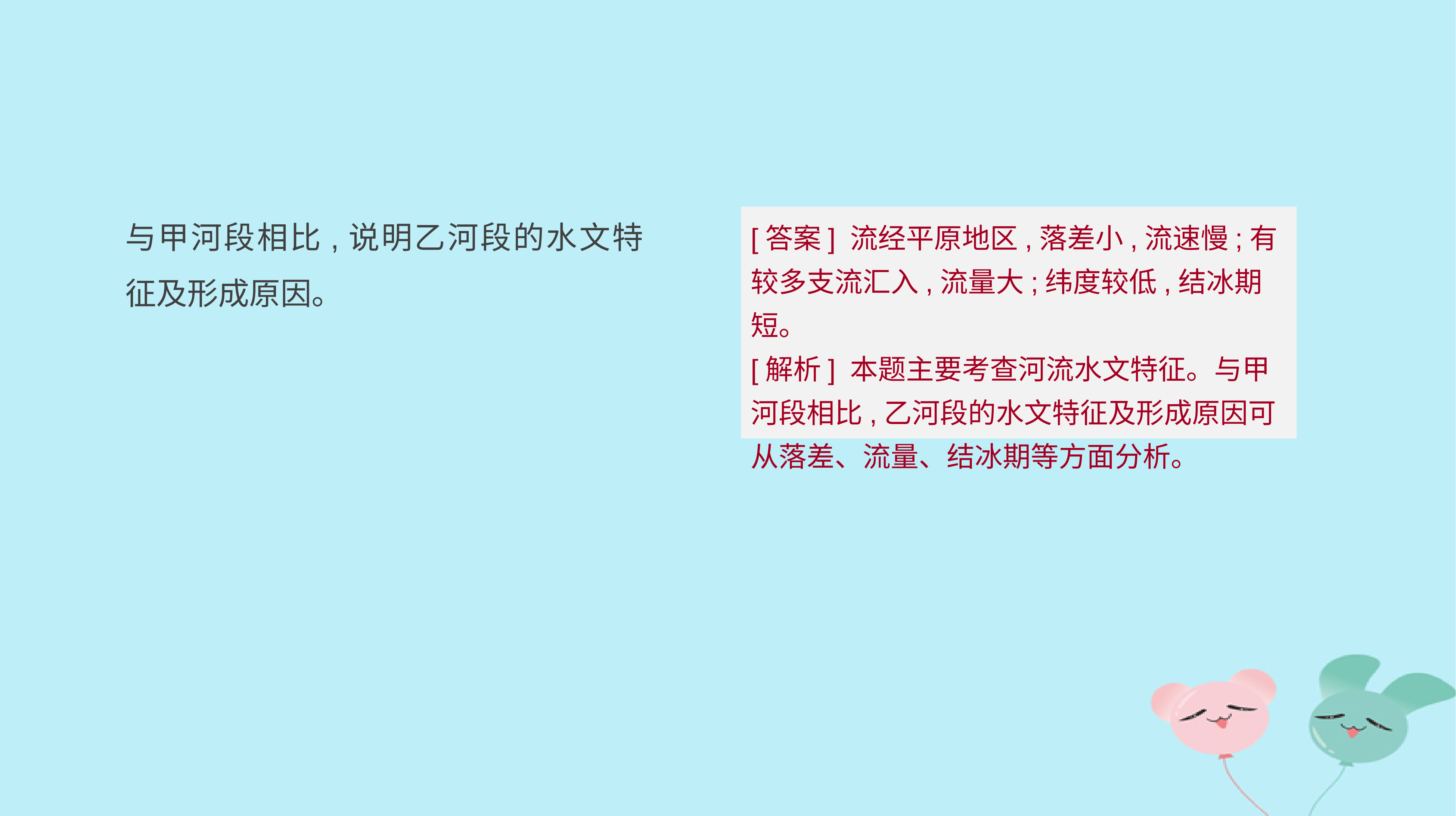

与甲河段相比,说明乙河段的水文特征及形成原因。

[答案] 流经平原地区,落差小,流速慢;有较多支流汇入,流量大;纬度较低,结冰期短。
[解析] 本题主要考查河流水文特征。与甲河段相比,乙河段的水文特征及形成原因可从落差、流量、结冰期等方面分析。